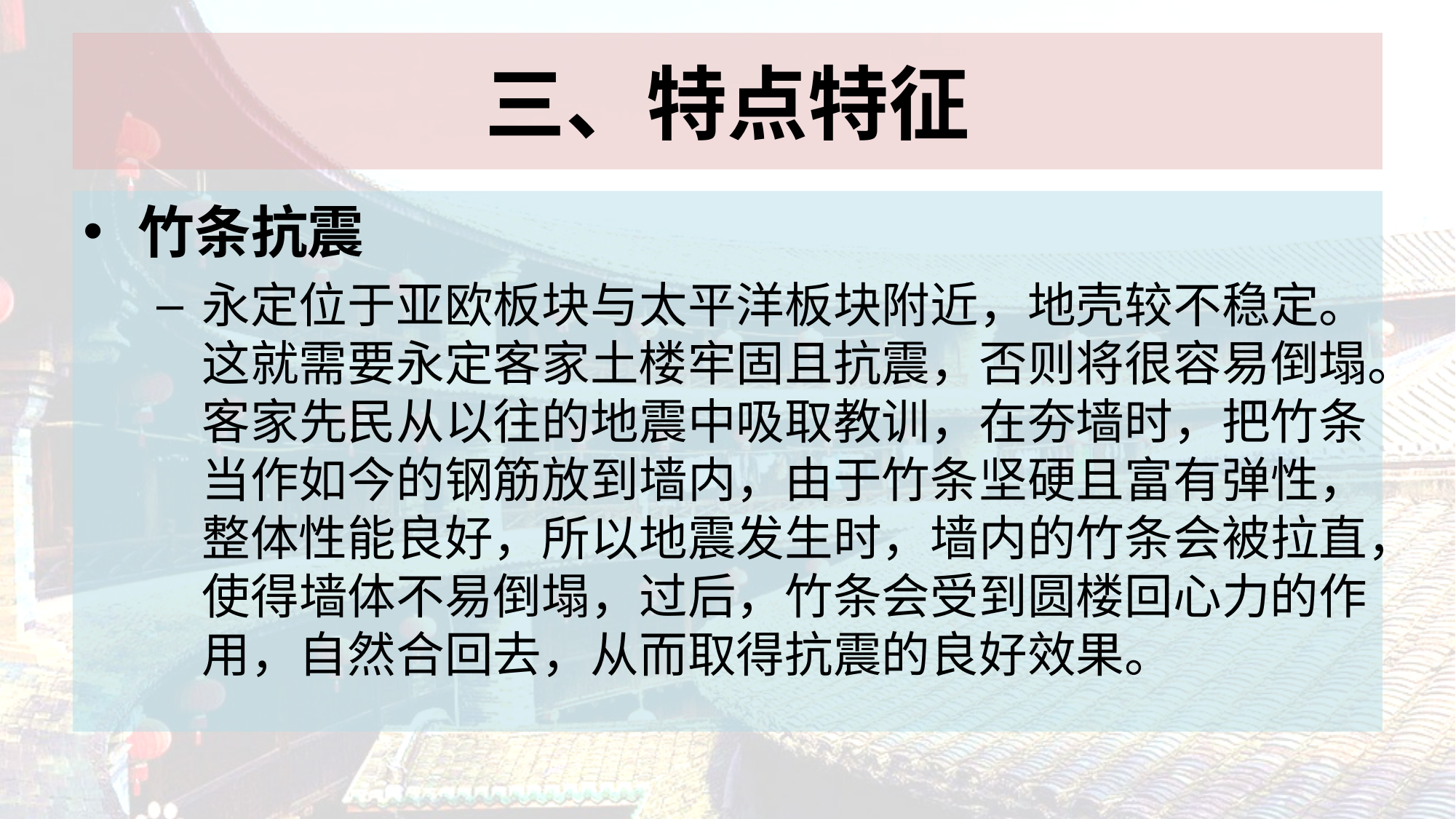

# 三、特点特征
竹条抗震
永定位于亚欧板块与太平洋板块附近，地壳较不稳定。这就需要永定客家土楼牢固且抗震，否则将很容易倒塌。客家先民从以往的地震中吸取教训，在夯墙时，把竹条当作如今的钢筋放到墙内，由于竹条坚硬且富有弹性，整体性能良好，所以地震发生时，墙内的竹条会被拉直，使得墙体不易倒塌，过后，竹条会受到圆楼回心力的作用，自然合回去，从而取得抗震的良好效果。